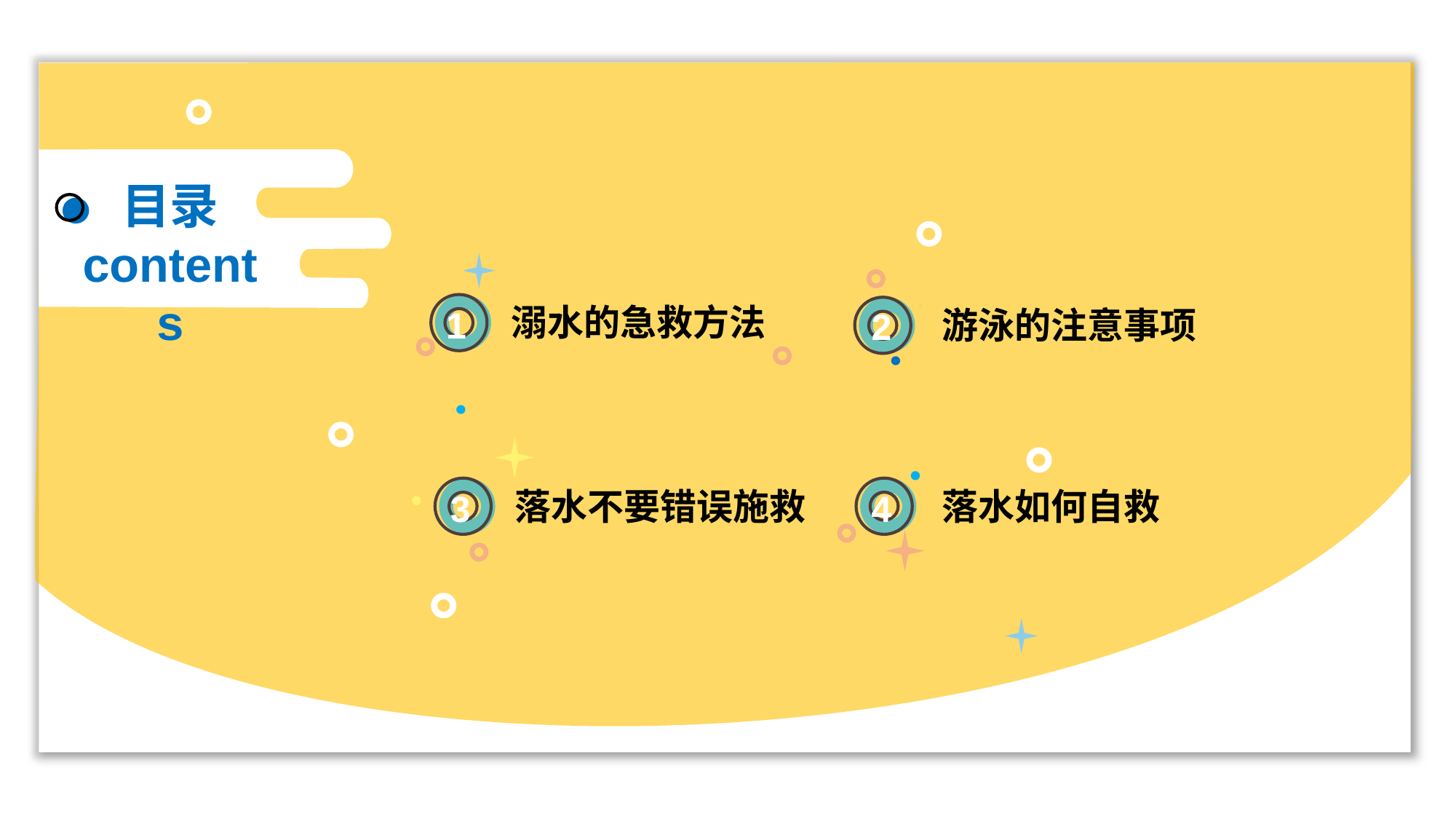

目录
contents

1
溺水的急救方法

2
游泳的注意事项

3
落水不要错误施救

4
落水如何自救